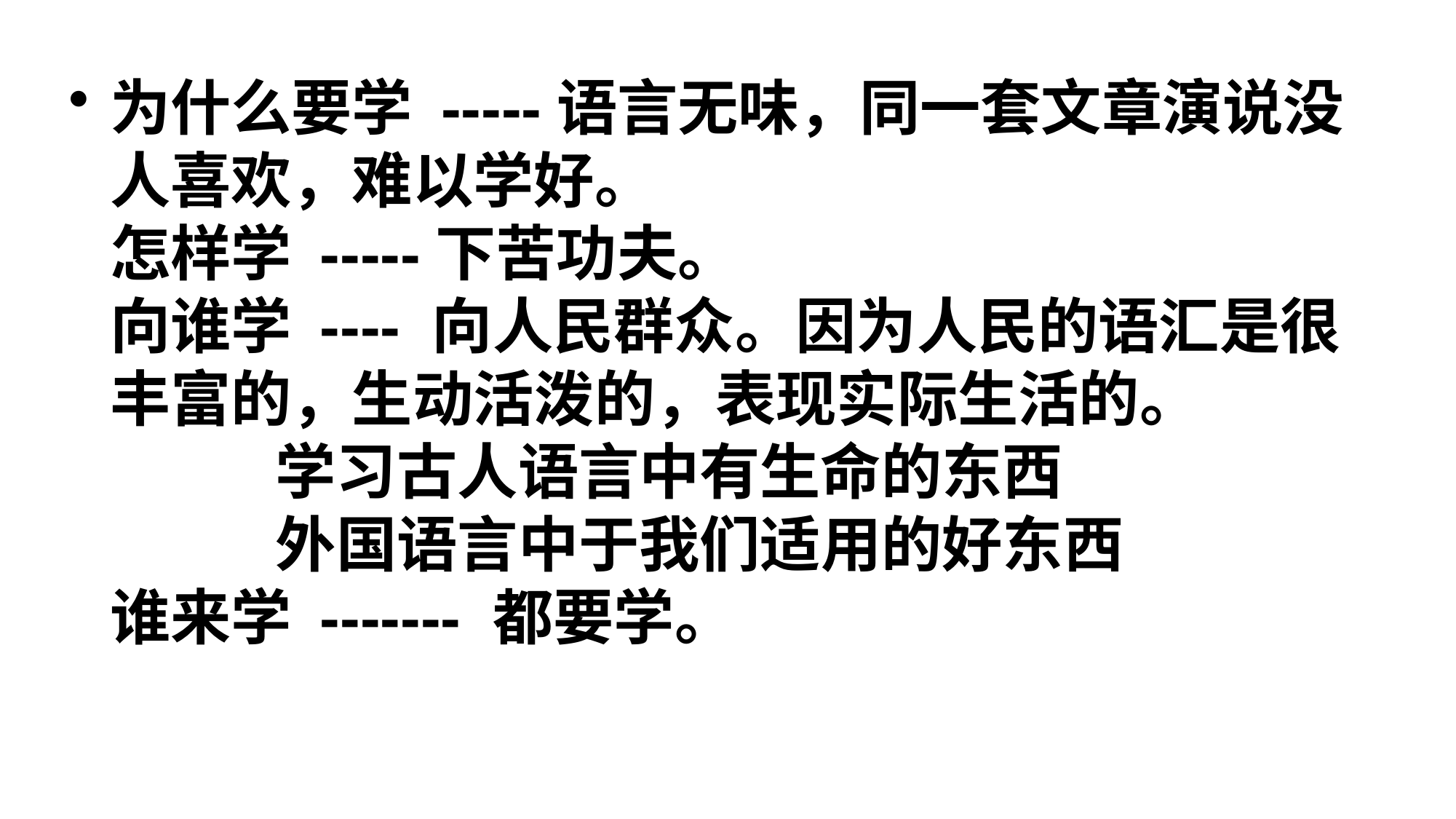

为什么要学 -----语言无味，同一套文章演说没人喜欢，难以学好。
怎样学 -----下苦功夫。
向谁学 ---- 向人民群众。因为人民的语汇是很丰富的，生动活泼的，表现实际生活的。
            学习古人语言中有生命的东西
            外国语言中于我们适用的好东西
谁来学 ------- 都要学。